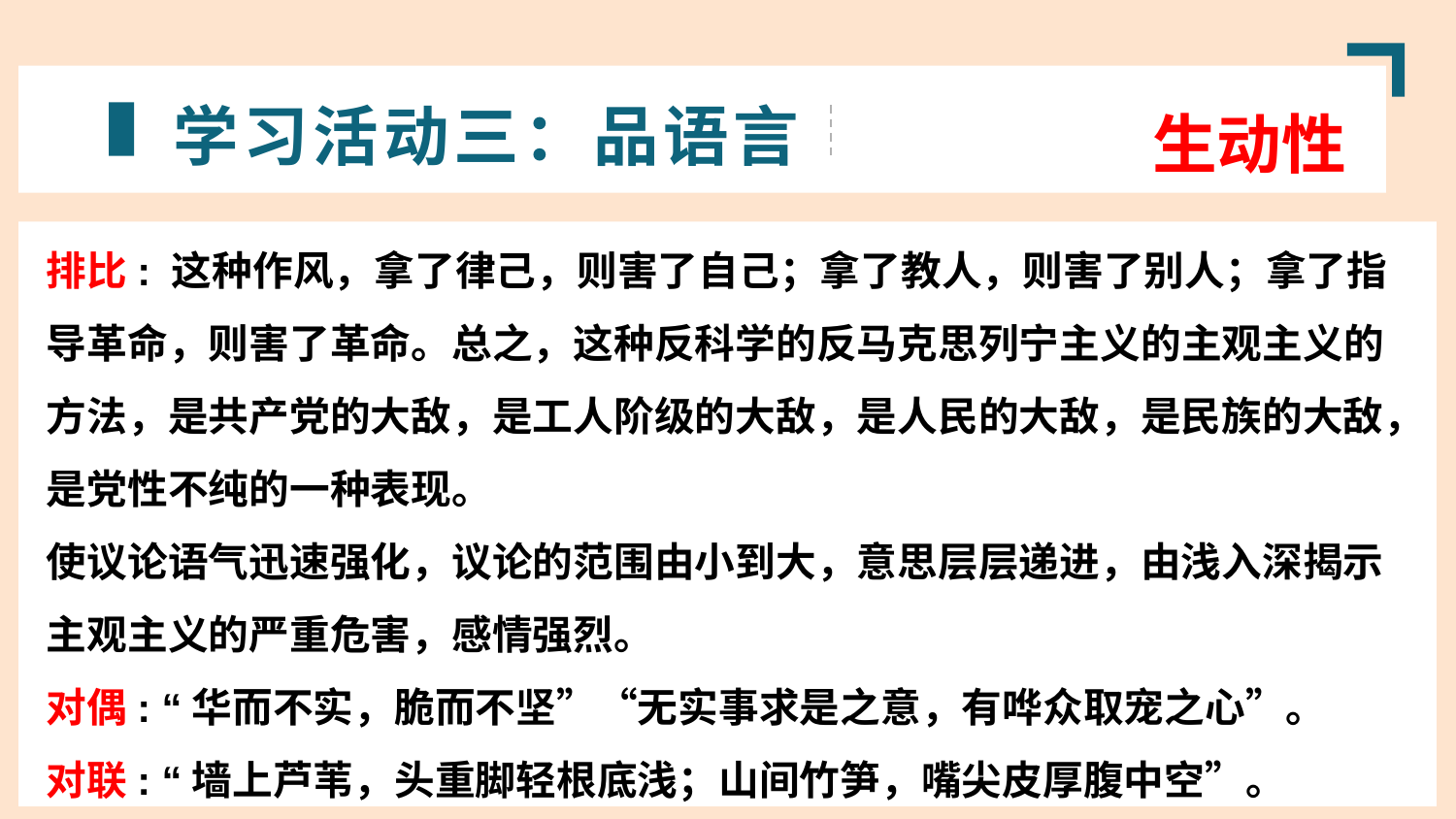

学习活动三：品语言
生动性

排比: 这种作风，拿了律己，则害了自己；拿了教人，则害了别人；拿了指导革命，则害了革命。总之，这种反科学的反马克思列宁主义的主观主义的方法，是共产党的大敌，是工人阶级的大敌，是人民的大敌，是民族的大敌，是党性不纯的一种表现。
使议论语气迅速强化，议论的范围由小到大，意思层层递进，由浅入深揭示主观主义的严重危害，感情强烈。
对偶: “华而不实，脆而不坚”“无实事求是之意，有哗众取宠之心”。
对联: “墙上芦苇，头重脚轻根底浅；山间竹笋，嘴尖皮厚腹中空”。